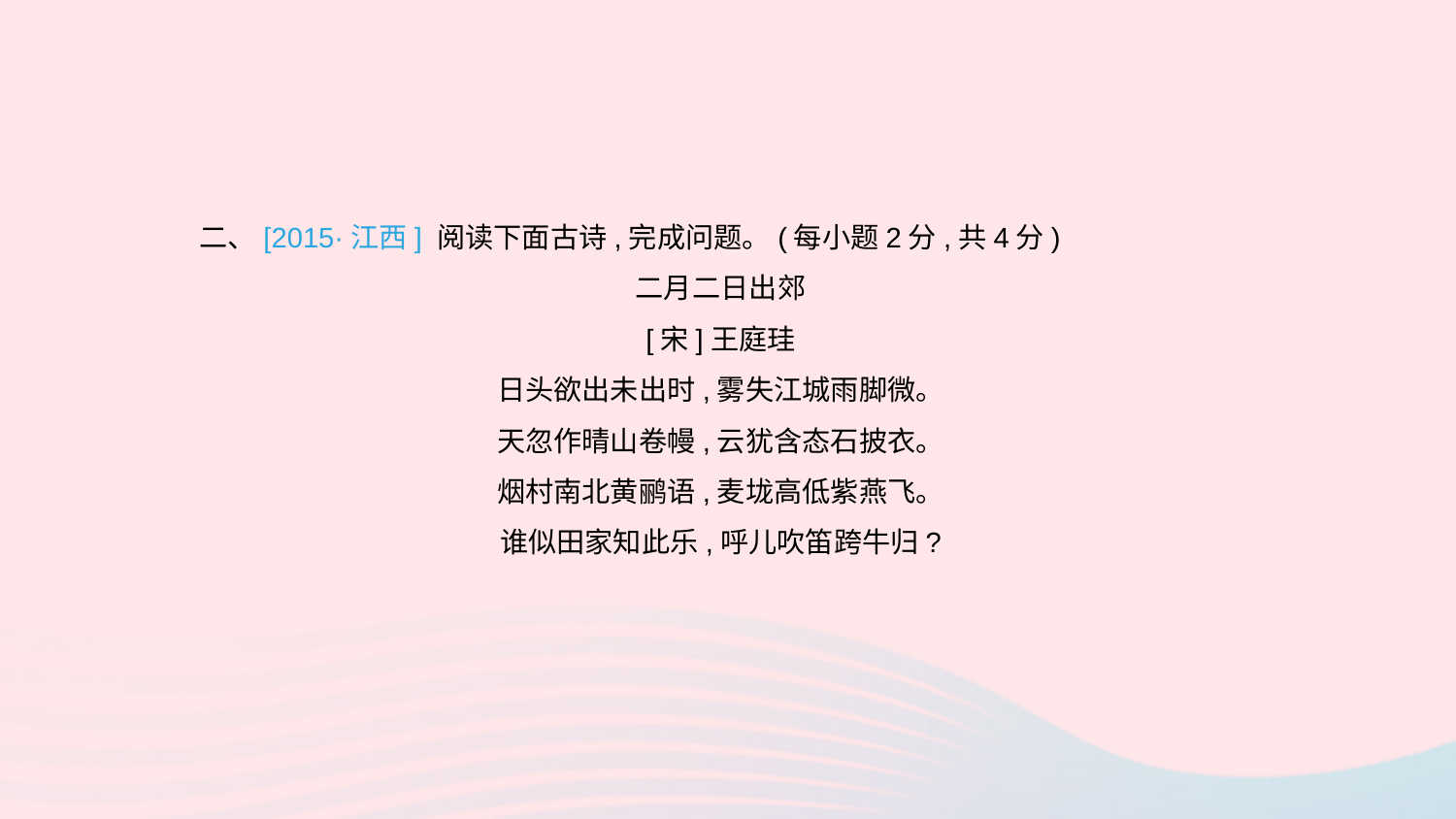

二、[2015·江西] 阅读下面古诗,完成问题。(每小题2分,共4分)
二月二日出郊
[宋]王庭珪
日头欲出未出时,雾失江城雨脚微。
天忽作晴山卷幔,云犹含态石披衣。
烟村南北黄鹂语,麦垅高低紫燕飞。
谁似田家知此乐,呼儿吹笛跨牛归?